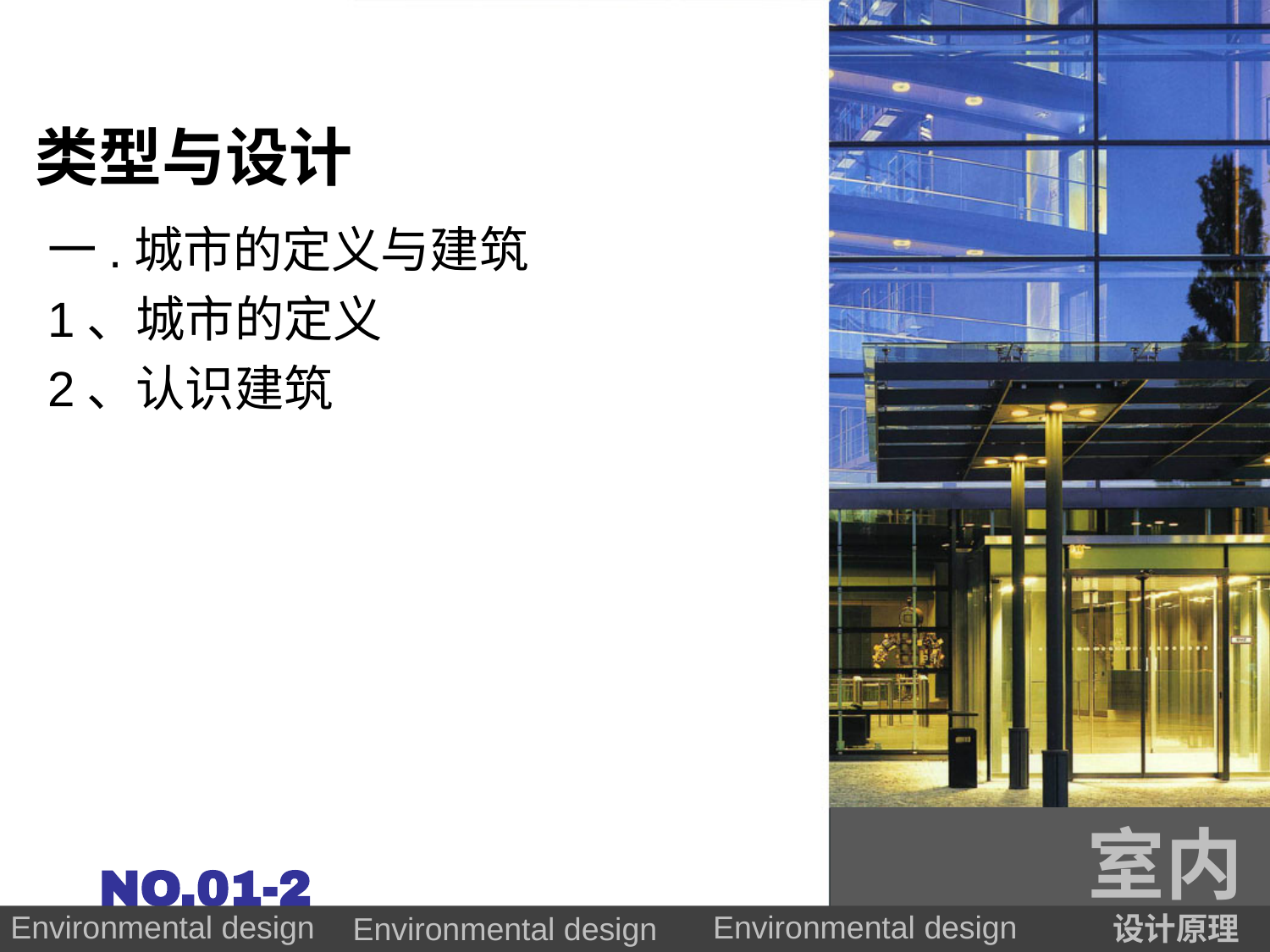

# 类型与设计
一.城市的定义与建筑
1、城市的定义
2、认识建筑

室内

NO.01-2
设计原理
Environmental design
Environmental design
Environmental design